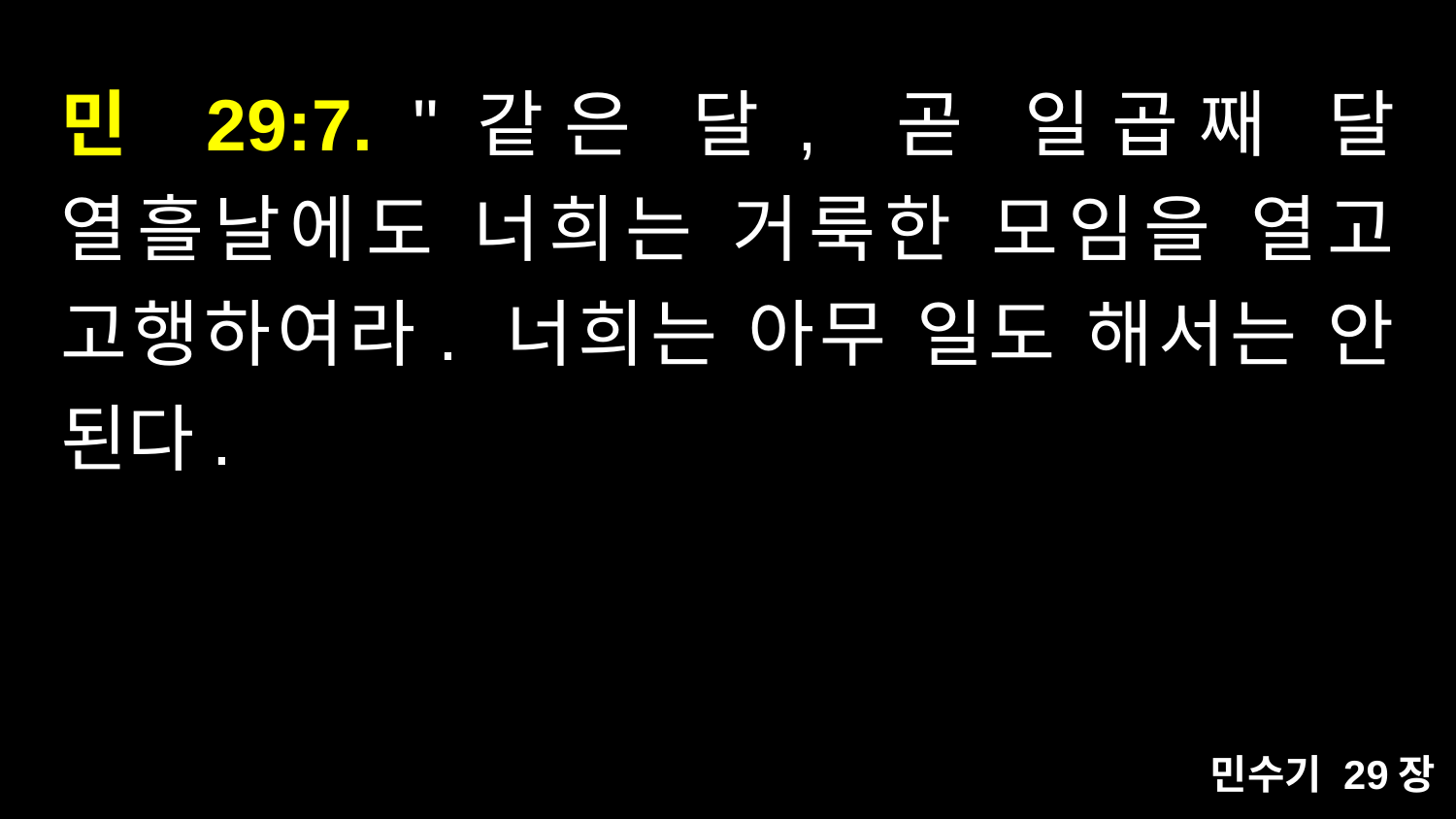

# 민 29:7. "같은 달, 곧 일곱째 달 열흘날에도 너희는 거룩한 모임을 열고 고행하여라. 너희는 아무 일도 해서는 안 된다.
민수기 29장